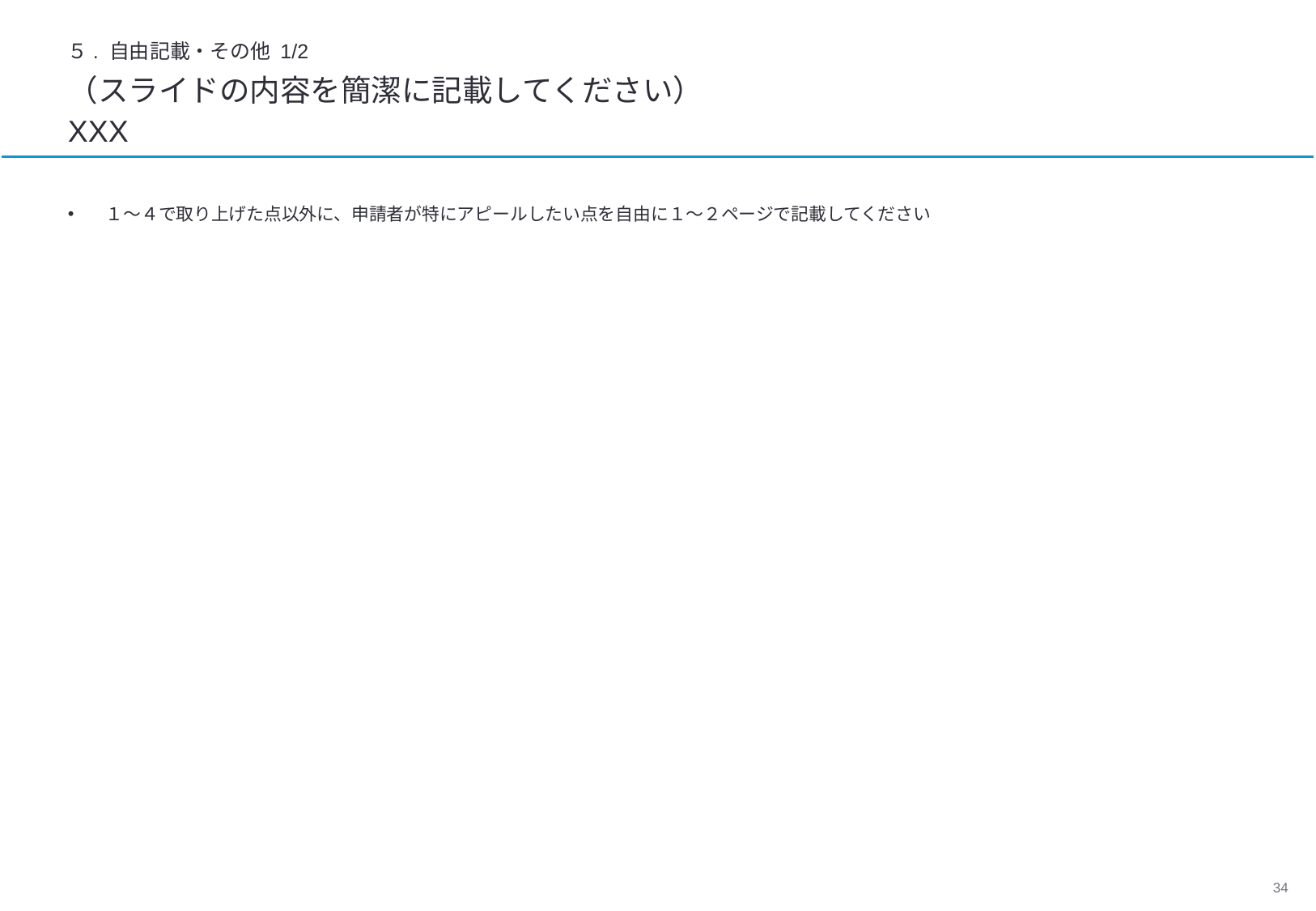

５. 自由記載・その他 1/2
（スライドの内容を簡潔に記載してください）
XXX
１～４で取り上げた点以外に、申請者が特にアピールしたい点を自由に１～２ページで記載してください